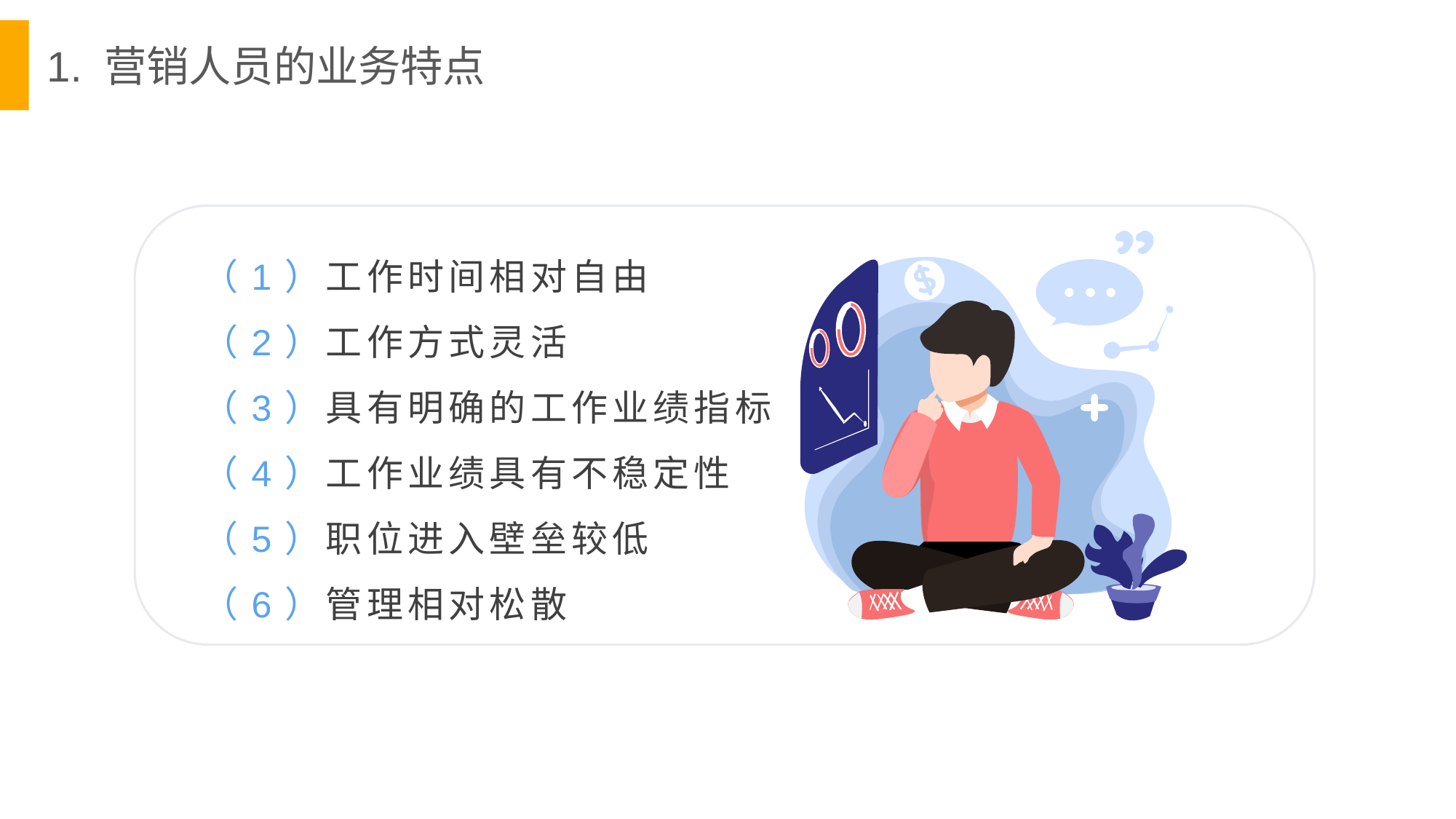

1. 营销人员的业务特点

（1）工作时间相对自由
（2）工作方式灵活
（3）具有明确的工作业绩指标
（4）工作业绩具有不稳定性
（5）职位进入壁垒较低
（6）管理相对松散